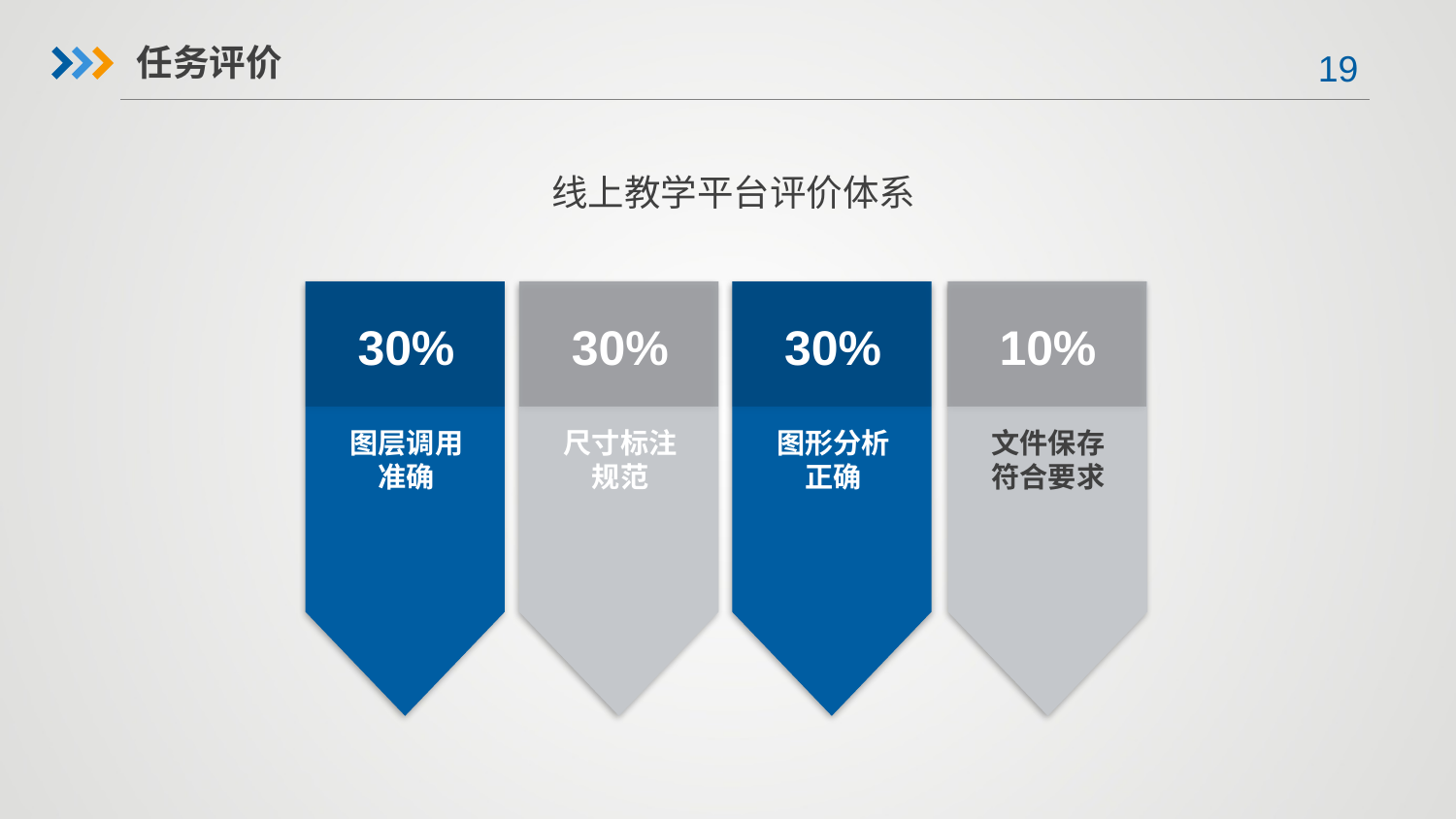

任务评价
线上教学平台评价体系

30%
30%
30%
10%
图层调用准确
尺寸标注规范
图形分析正确
文件保存符合要求